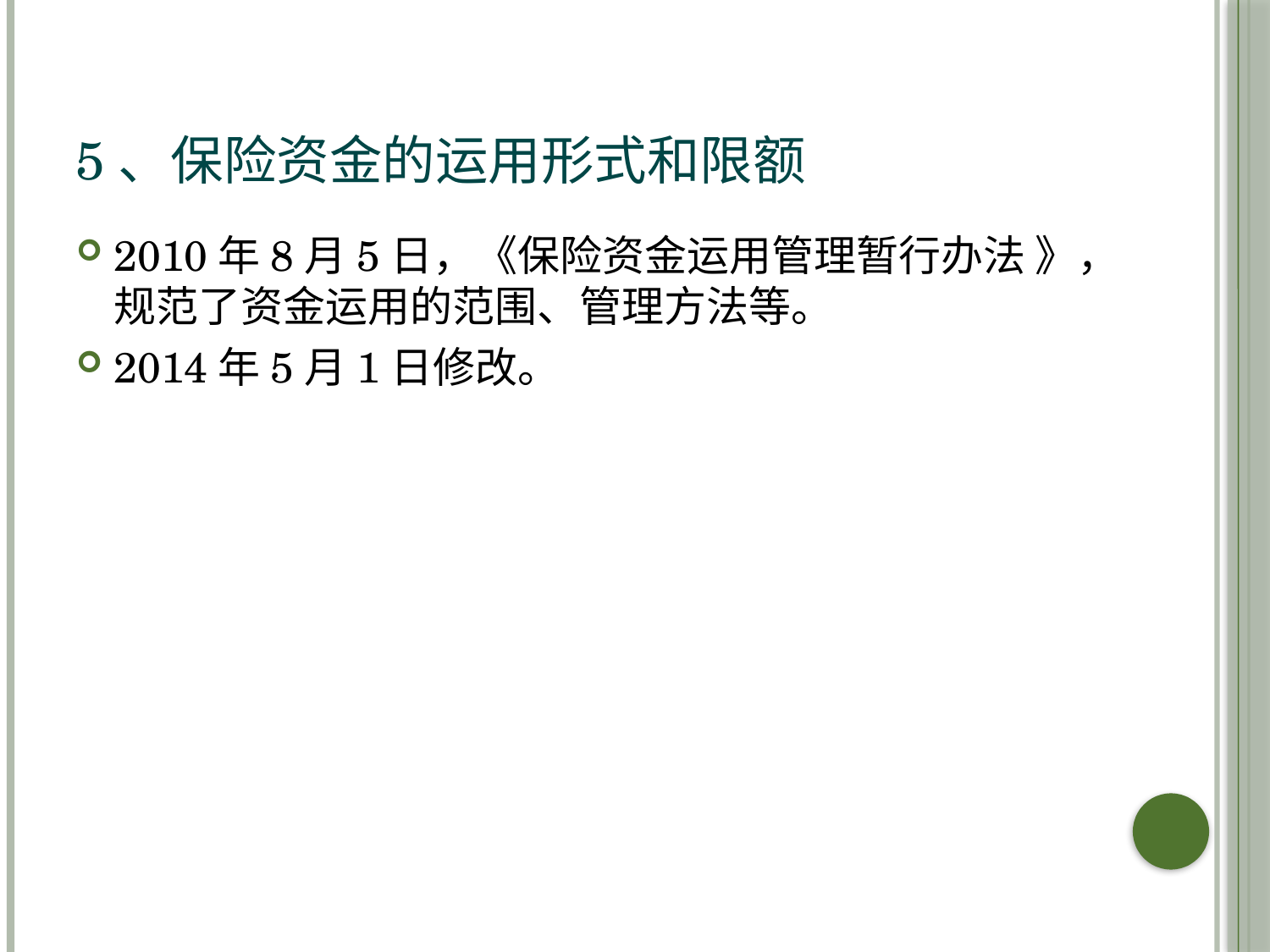

# 5、保险资金的运用形式和限额
2010年8月5日，《保险资金运用管理暂行办法 》，规范了资金运用的范围、管理方法等。
2014年5月1日修改。